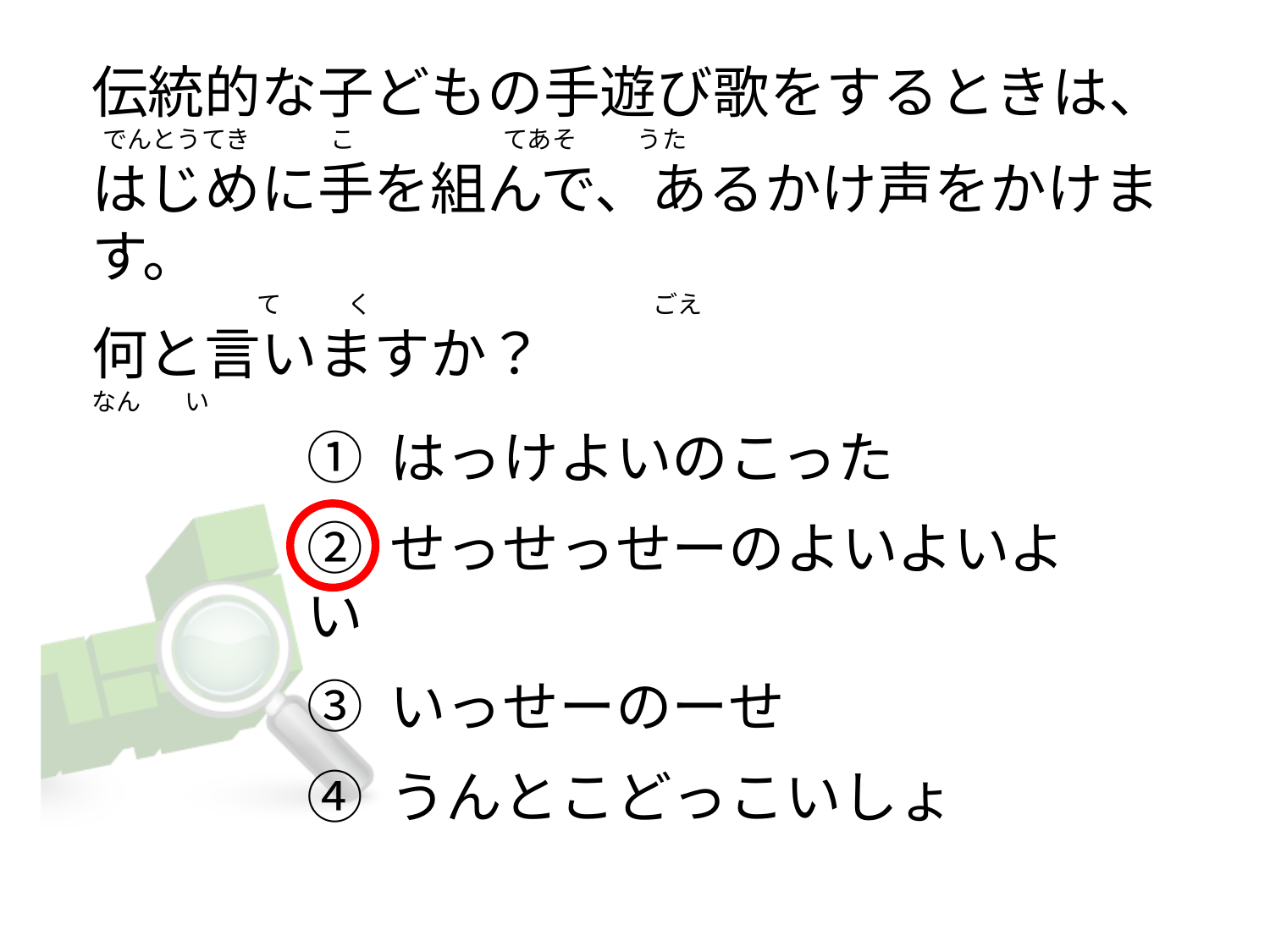

# 伝統的な子どもの手遊び歌をするときは、   でんとうてき    　      こ                           てあそ           うた はじめに手を組んで、あるかけ声をかけます。                               て            く                                                   ごえ 何と言いますか？ なん        い
① はっけよいのこった
② せっせっせーのよいよいよい
③ いっせーのーせ
④ うんとこどっこいしょ